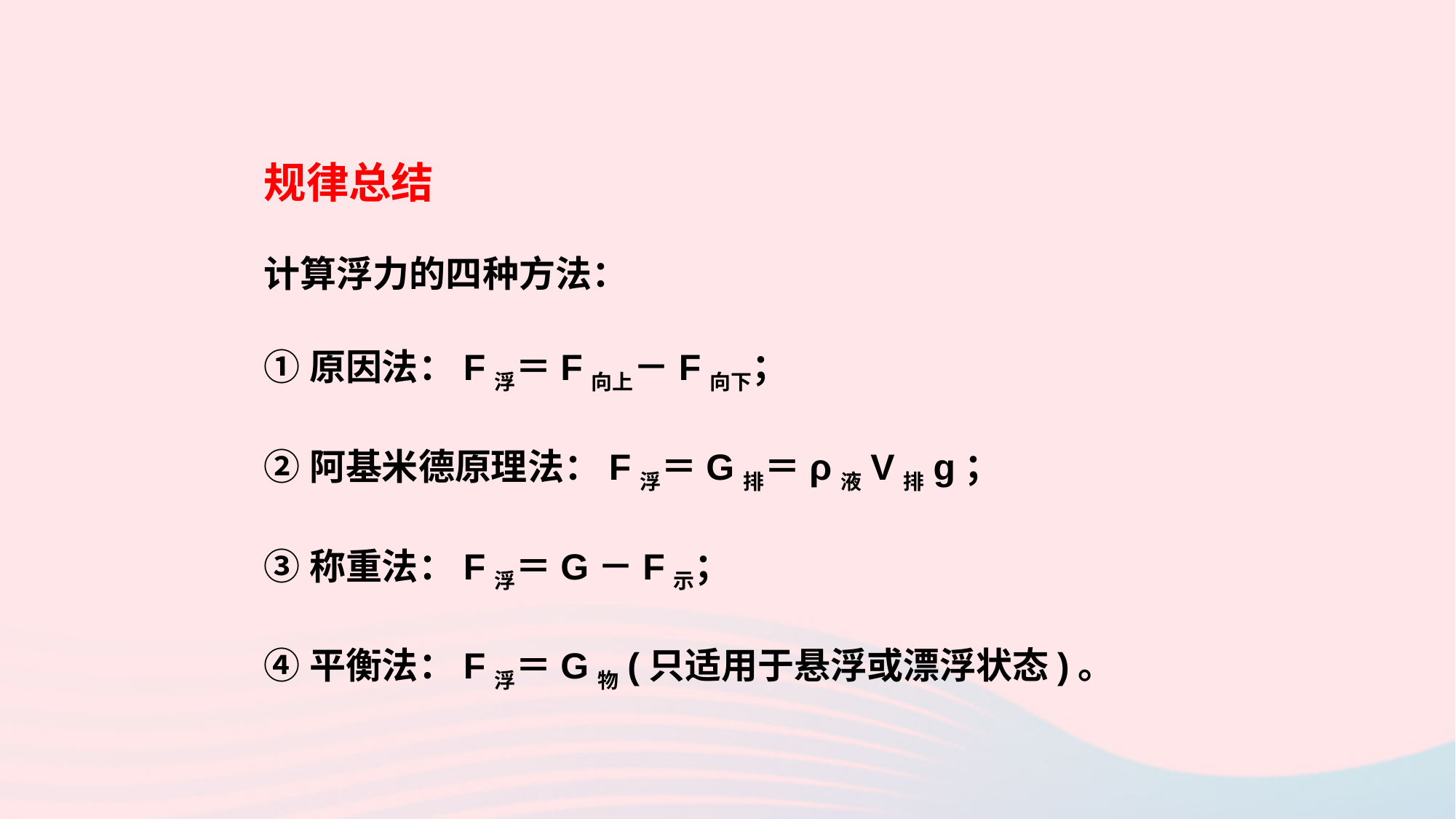

规律总结
计算浮力的四种方法：
①原因法：F浮＝F向上－F向下；
②阿基米德原理法：F浮＝G排＝ρ液V排g；
③称重法：F浮＝G－F示；
④平衡法：F浮＝G物(只适用于悬浮或漂浮状态)。